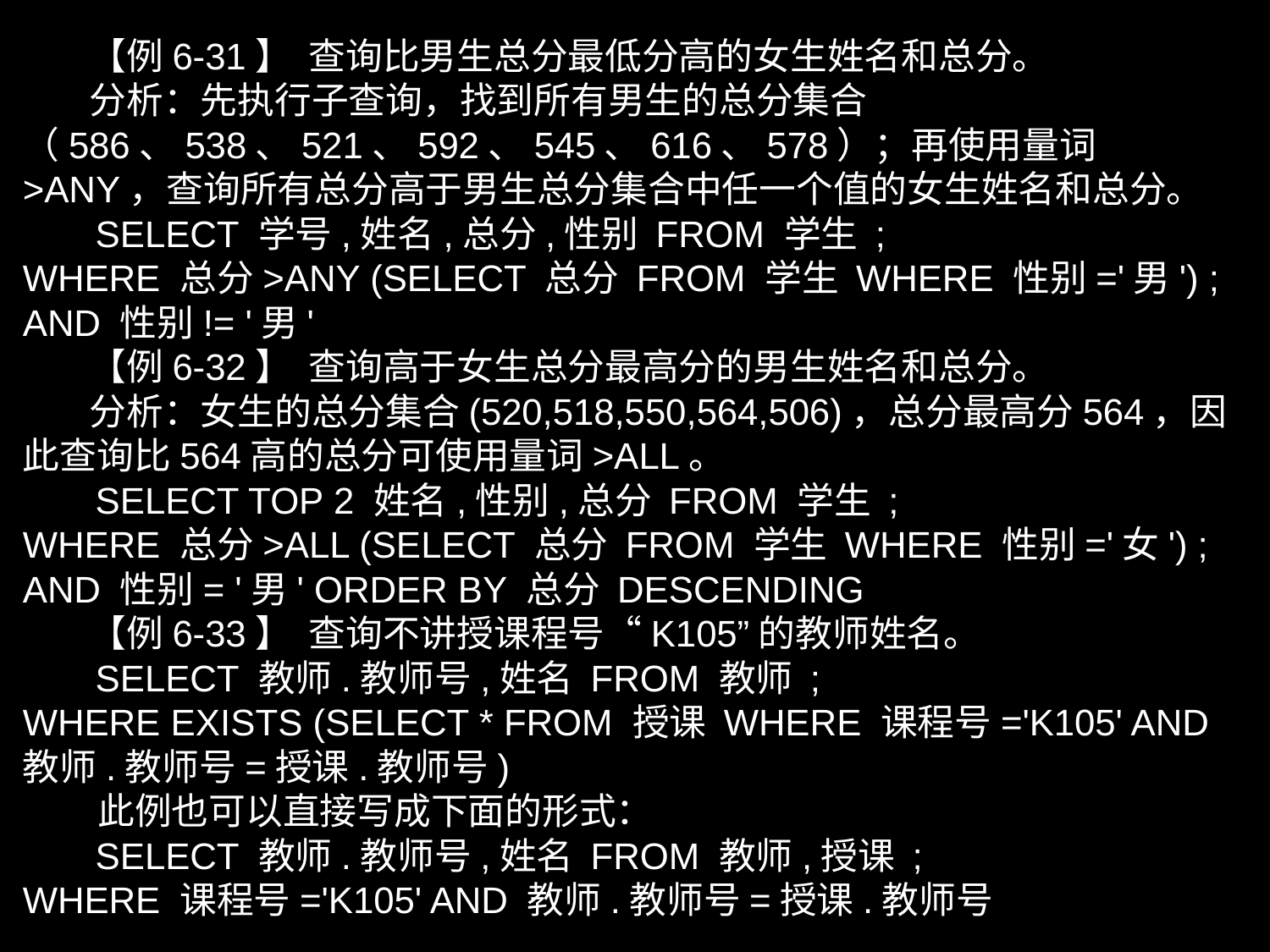

【例6-31】  查询比男生总分最低分高的女生姓名和总分。
       分析：先执行子查询，找到所有男生的总分集合（586、538、521、592、545、616、578）；再使用量词>ANY，查询所有总分高于男生总分集合中任一个值的女生姓名和总分。
       SELECT 学号,姓名,总分,性别 FROM 学生 ;
WHERE 总分>ANY (SELECT 总分 FROM 学生 WHERE 性别='男') ;
AND 性别!= '男'
       【例6-32】  查询高于女生总分最高分的男生姓名和总分。
       分析：女生的总分集合(520,518,550,564,506)，总分最高分564，因此查询比564高的总分可使用量词>ALL。
       SELECT TOP 2 姓名,性别,总分 FROM 学生 ;
WHERE 总分>ALL (SELECT 总分 FROM 学生 WHERE 性别='女') ;
AND 性别= '男' ORDER BY 总分 DESCENDING
       【例6-33】  查询不讲授课程号“K105”的教师姓名。
       SELECT 教师.教师号,姓名 FROM 教师 ;
WHERE EXISTS (SELECT * FROM 授课 WHERE 课程号='K105' AND 教师.教师号=授课.教师号)
        此例也可以直接写成下面的形式：
       SELECT 教师.教师号,姓名 FROM 教师,授课 ;
WHERE 课程号='K105' AND 教师.教师号=授课.教师号
图6-27  带>ANY的查询